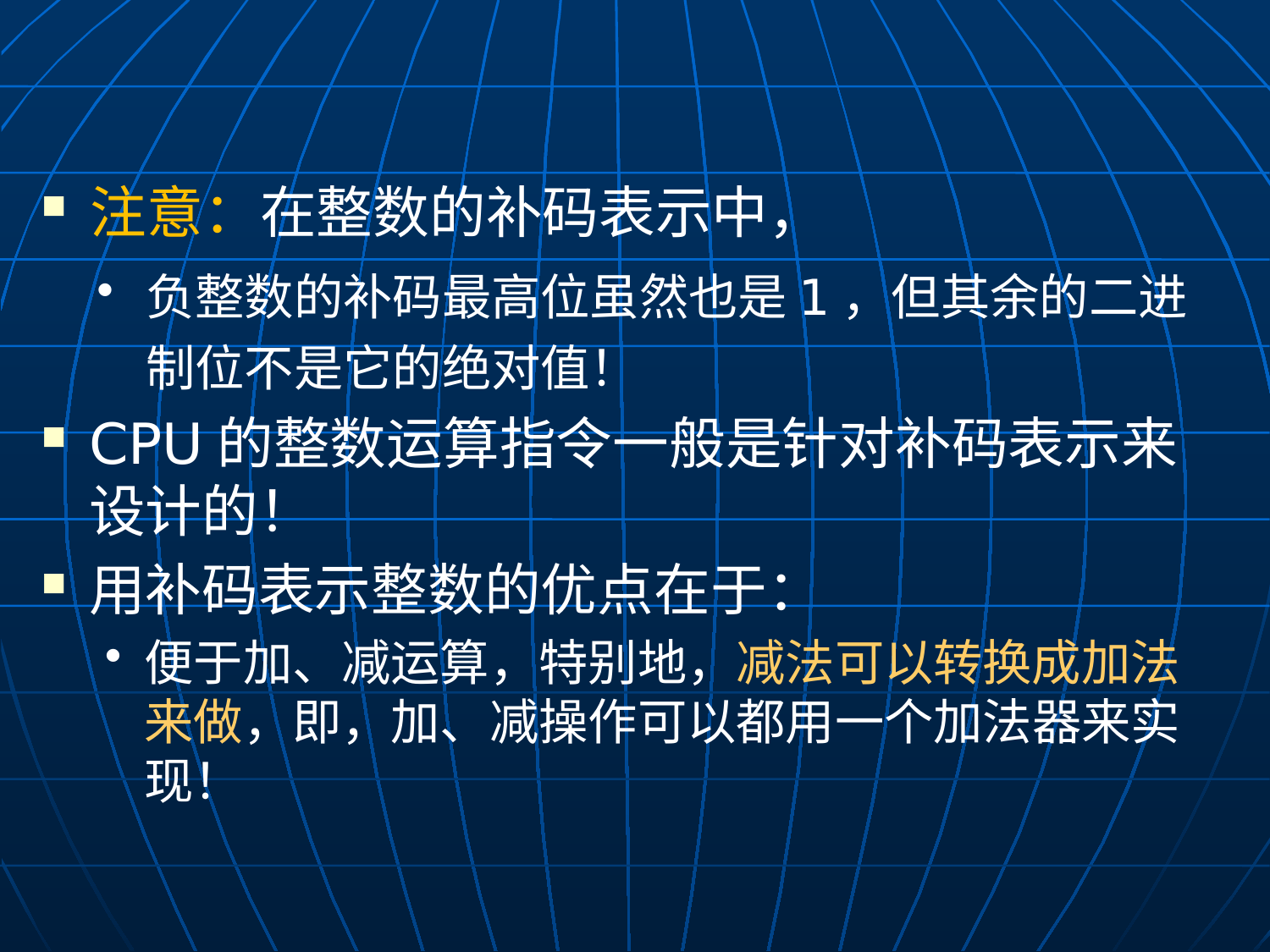

注意：在整数的补码表示中，
负整数的补码最高位虽然也是1，但其余的二进制位不是它的绝对值！
CPU的整数运算指令一般是针对补码表示来设计的！
用补码表示整数的优点在于：
便于加、减运算，特别地，减法可以转换成加法来做，即，加、减操作可以都用一个加法器来实现！